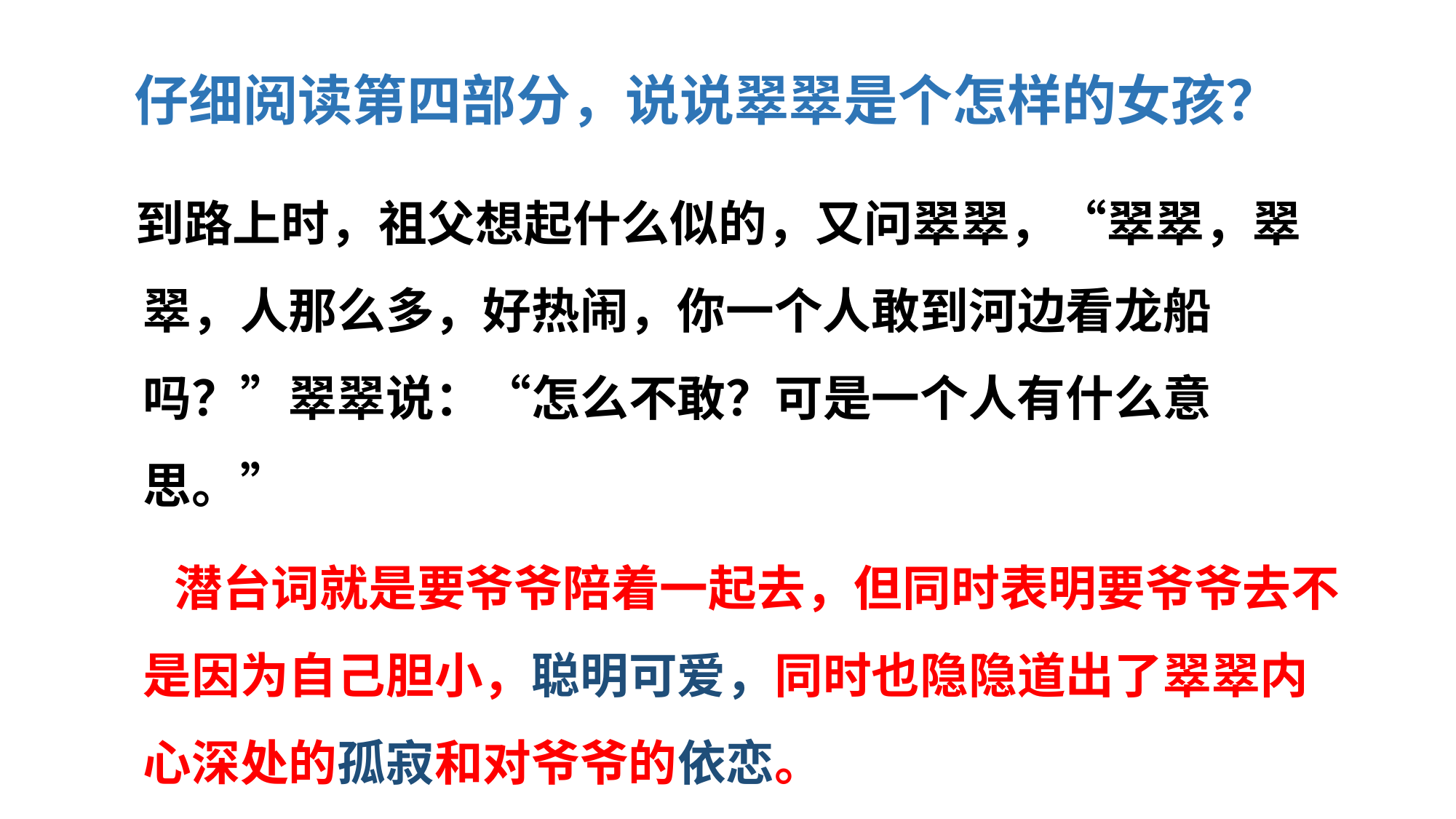

# 仔细阅读第四部分，说说翠翠是个怎样的女孩？
 到路上时，祖父想起什么似的，又问翠翠，“翠翠，翠翠，人那么多，好热闹，你一个人敢到河边看龙船吗？”翠翠说：“怎么不敢？可是一个人有什么意思。”
     潜台词就是要爷爷陪着一起去，但同时表明要爷爷去不是因为自己胆小，聪明可爱，同时也隐隐道出了翠翠内心深处的孤寂和对爷爷的依恋。